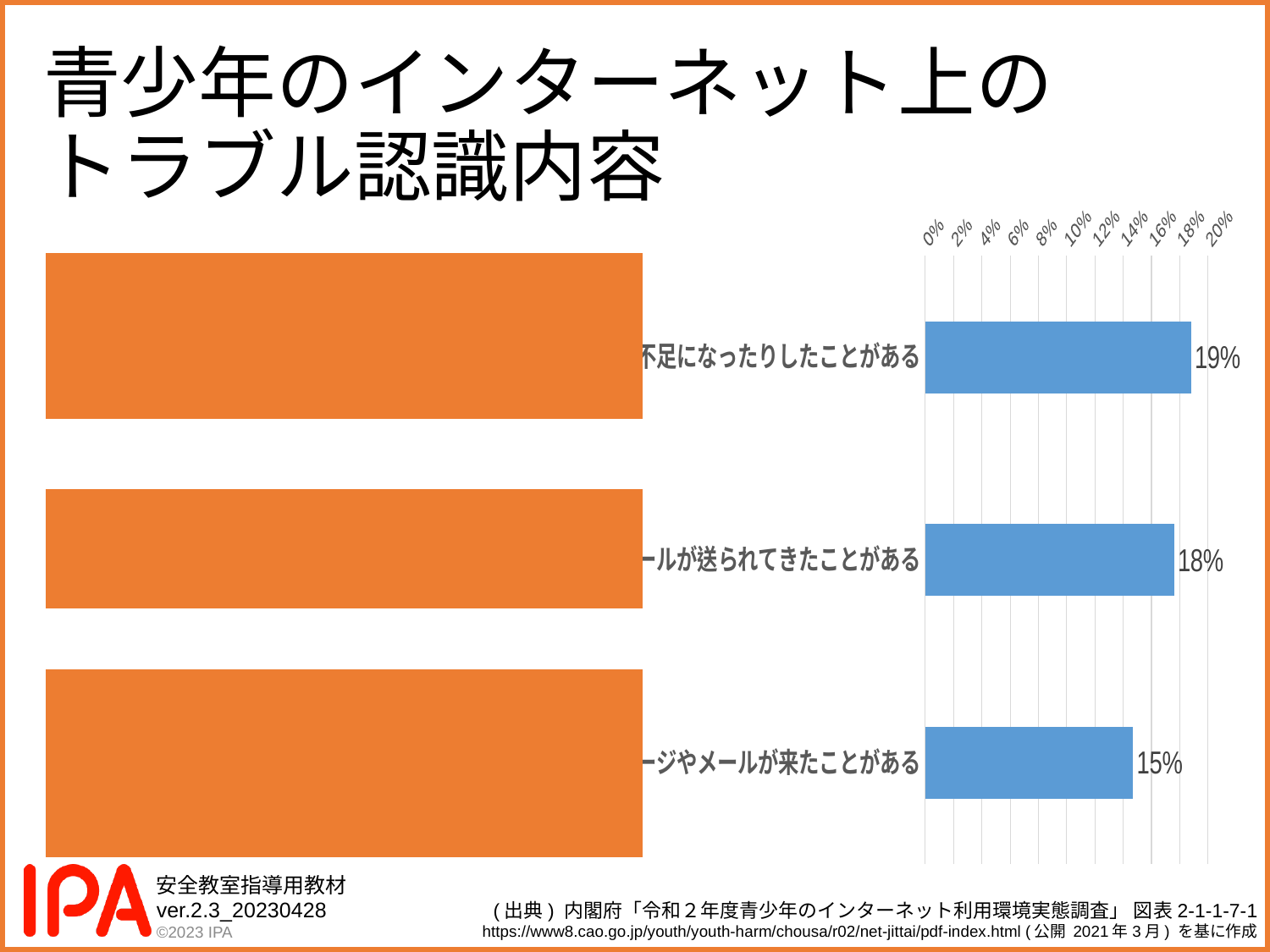

# 青少年のインターネット上の トラブル認識内容

### Chart

| Category | トラブル内容 |
|---|---|
| インターネットにのめりこんで勉強に集中できなかったり、睡眠不足になったりしたことがある | 0.188 |
| 迷惑メッセージやメールが送られてきたことがある | 0.176 |
| 自分が知らない人や、お店などからメッセージやメールが来たことがある | 0.147 |

### Chart

| Category |
|---|

(出典) 内閣府「令和２年度青少年のインターネット利用環境実態調査」 図表2-1-1-7-1
https://www8.cao.go.jp/youth/youth-harm/chousa/r02/net-jittai/pdf-index.html (公開 2021年3月) を基に作成